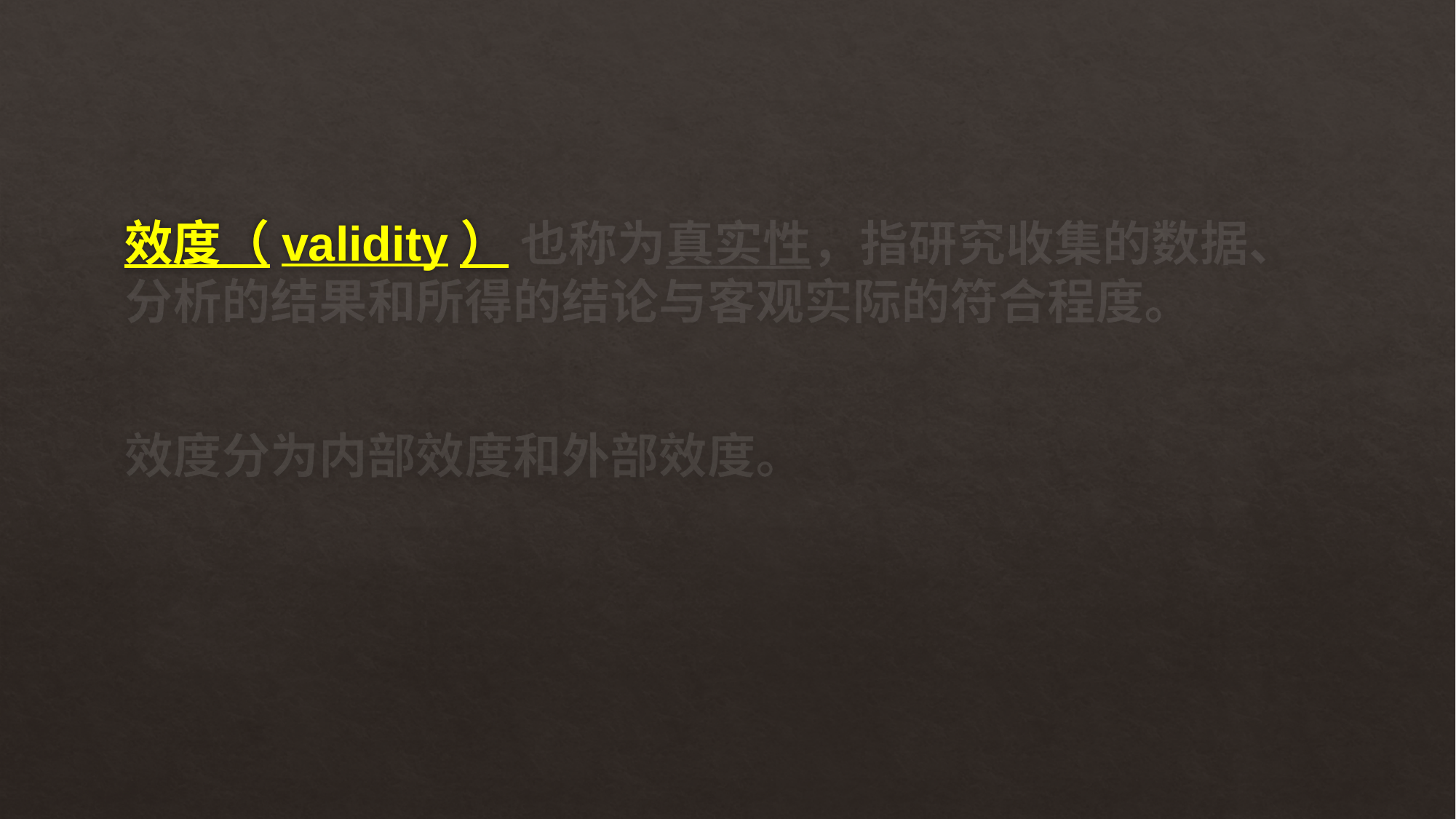

#
效度（validity） 也称为真实性，指研究收集的数据、分析的结果和所得的结论与客观实际的符合程度。

效度分为内部效度和外部效度。